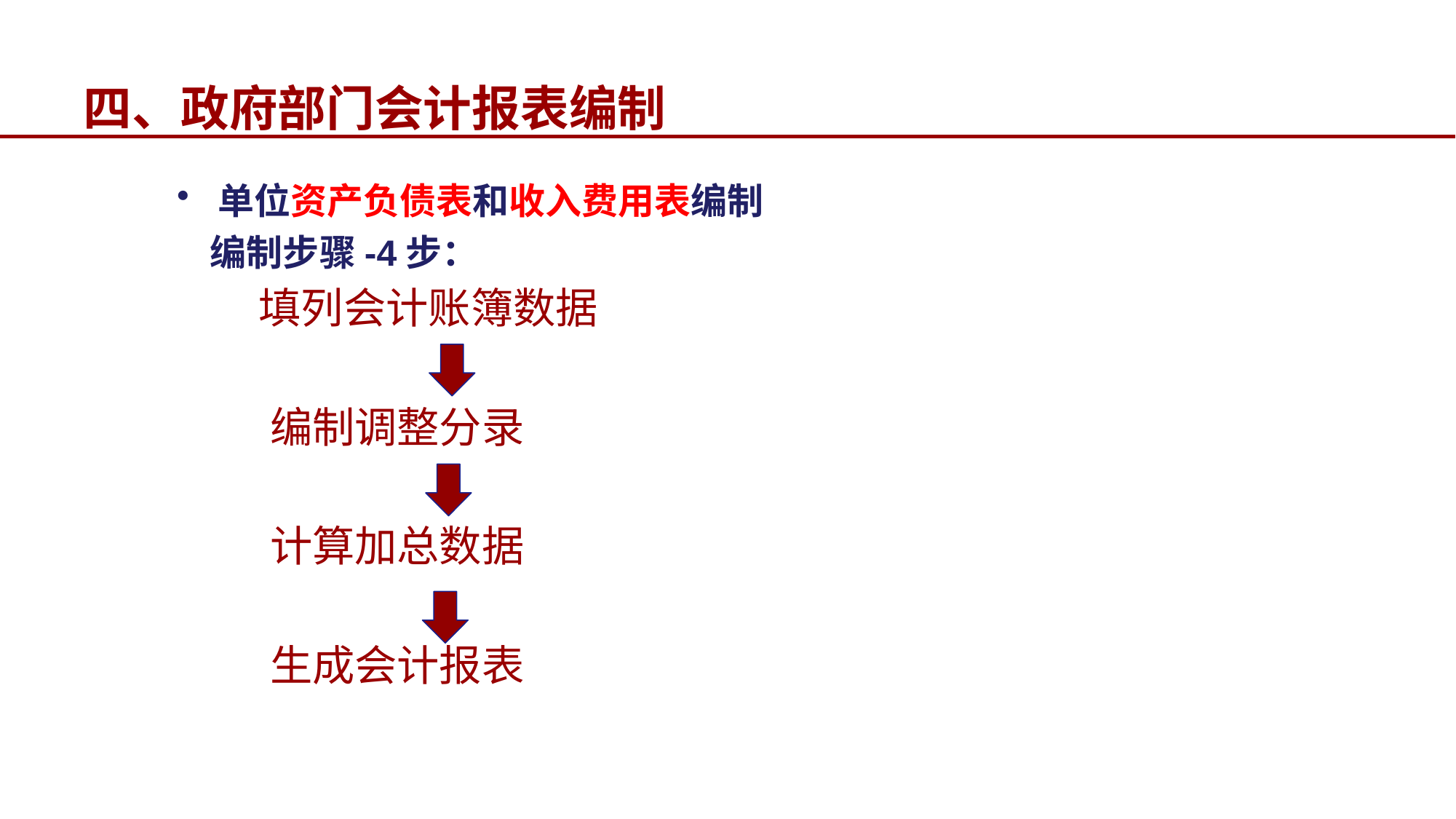

# 四、政府部门会计报表编制
单位资产负债表和收入费用表编制
   编制步骤-4步：
   填列会计账簿数据

   编制调整分录

   计算加总数据

   生成会计报表

67